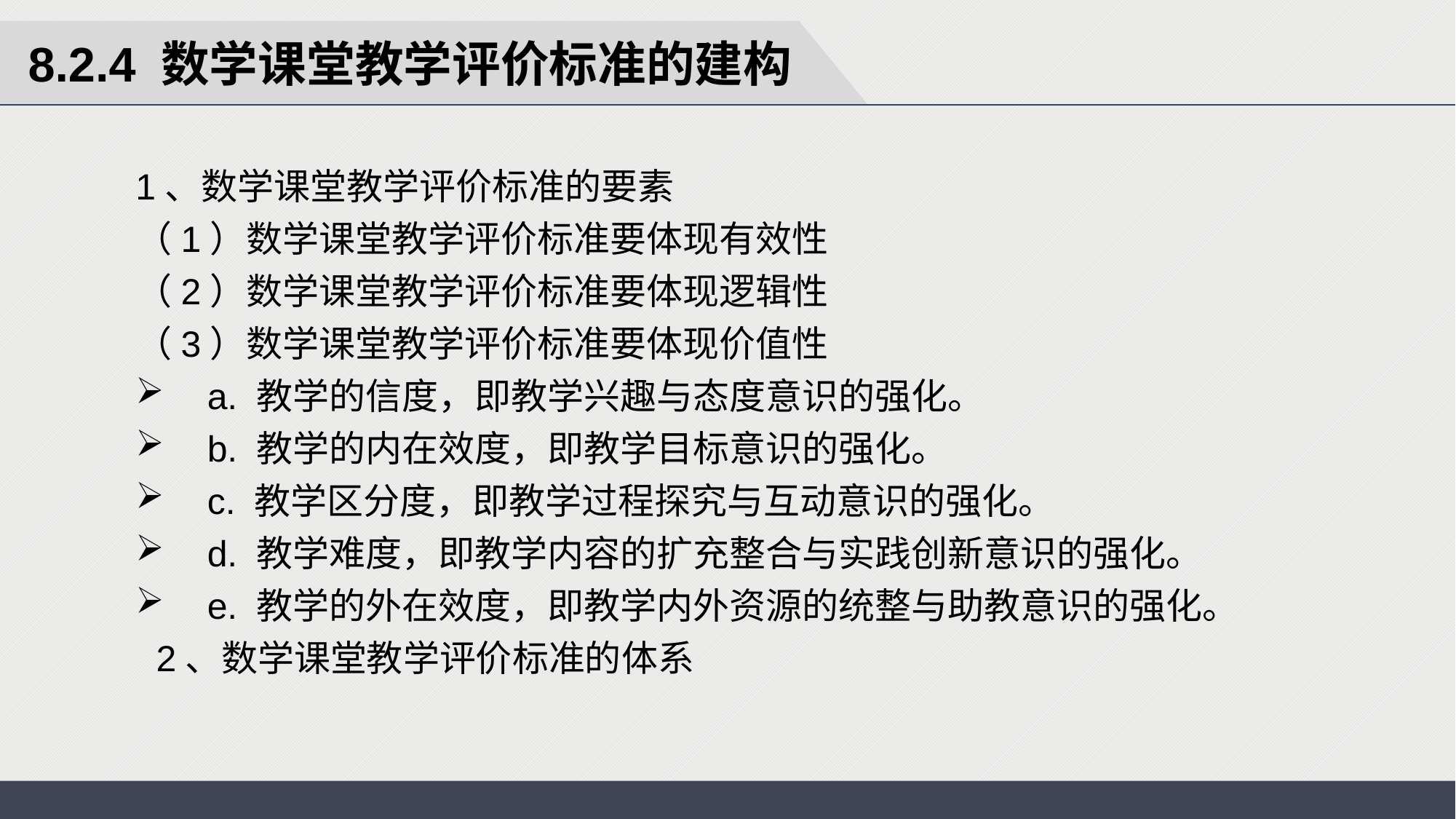

8.2.4 数学课堂教学评价标准的建构
1、数学课堂教学评价标准的要素
（1）数学课堂教学评价标准要体现有效性
（2）数学课堂教学评价标准要体现逻辑性
（3）数学课堂教学评价标准要体现价值性
   a. 教学的信度，即教学兴趣与态度意识的强化。
   b. 教学的内在效度，即教学目标意识的强化。
   c. 教学区分度，即教学过程探究与互动意识的强化。
   d. 教学难度，即教学内容的扩充整合与实践创新意识的强化。
   e. 教学的外在效度，即教学内外资源的统整与助教意识的强化。
  2、数学课堂教学评价标准的体系